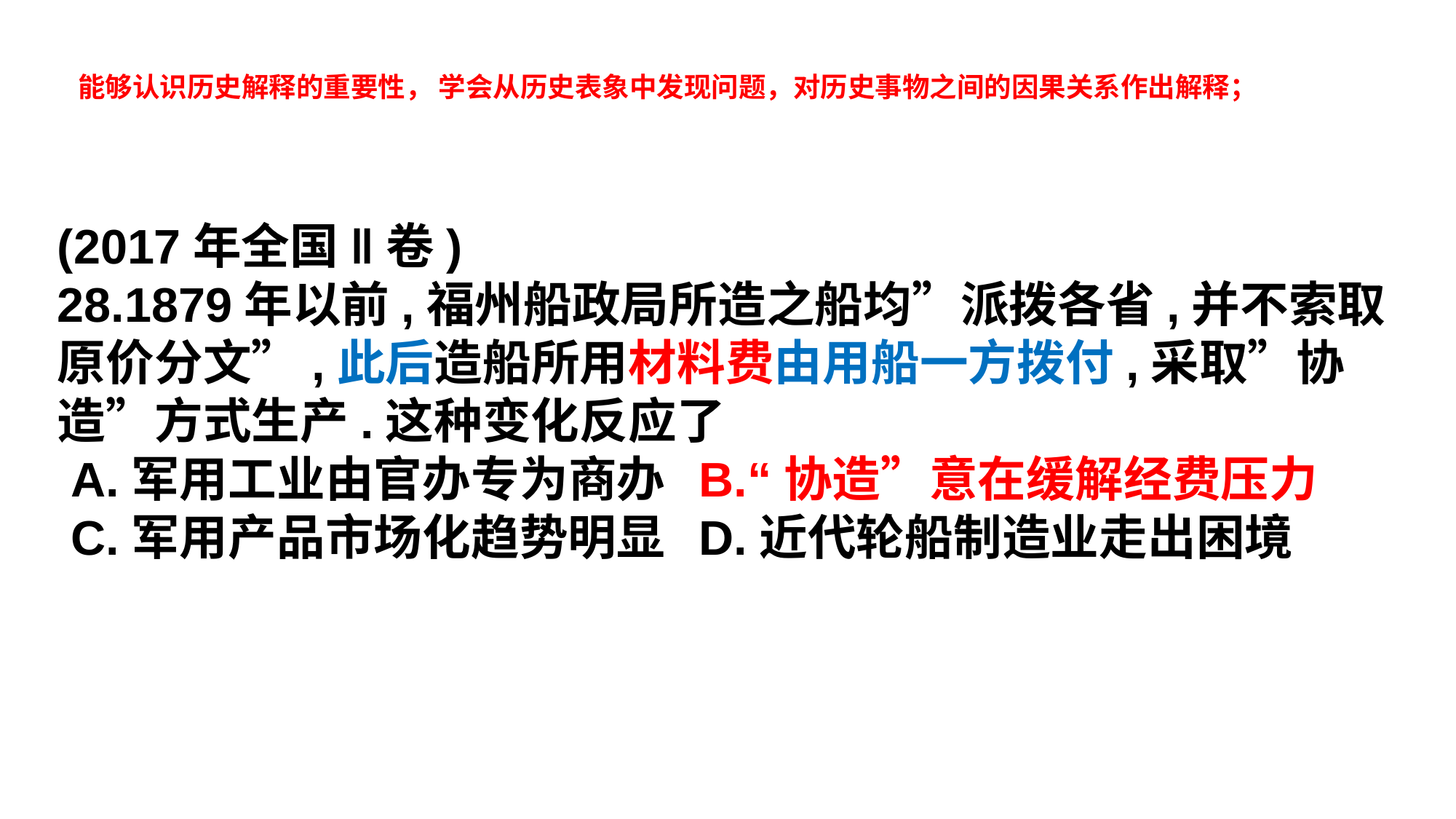

能够认识历史解释的重要性， 学会从历史表象中发现问题，对历史事物之间的因果关系作出解释；

(2017年全国ǁ卷)
28.1879年以前,福州船政局所造之船均”派拨各省,并不索取原价分文”,此后造船所用材料费由用船一方拨付,采取”协造”方式生产.这种变化反应了
 A.军用工业由官办专为商办  B.“协造”意在缓解经费压力
 C.军用产品市场化趋势明显  D.近代轮船制造业走出困境